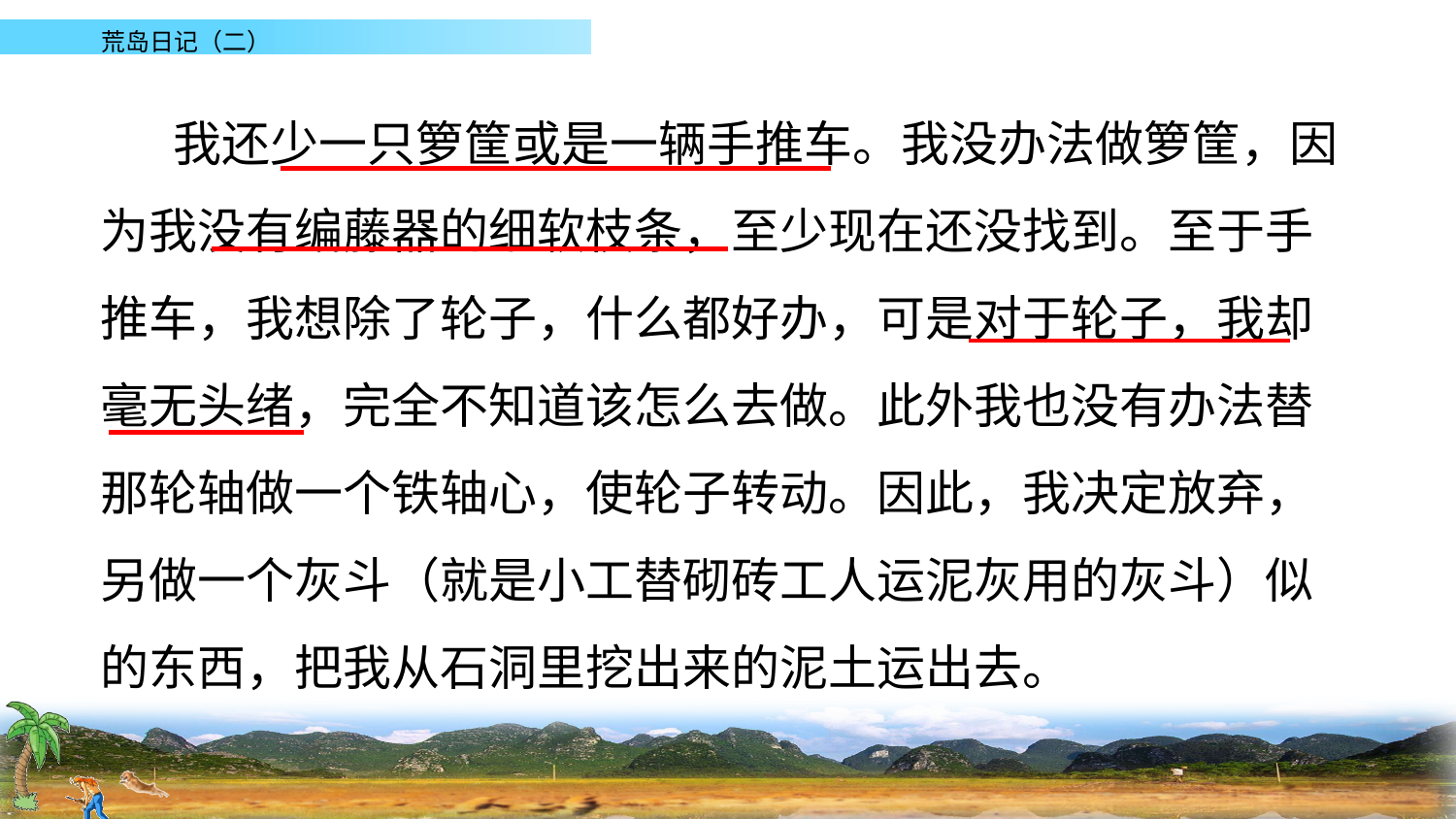

我还少一只箩筐或是一辆手推车。我没办法做箩筐，因为我没有编藤器的细软枝条，至少现在还没找到。至于手推车，我想除了轮子，什么都好办，可是对于轮子，我却毫无头绪，完全不知道该怎么去做。此外我也没有办法替那轮轴做一个铁轴心，使轮子转动。因此，我决定放弃，另做一个灰斗（就是小工替砌砖工人运泥灰用的灰斗）似的东西，把我从石洞里挖出来的泥土运出去。